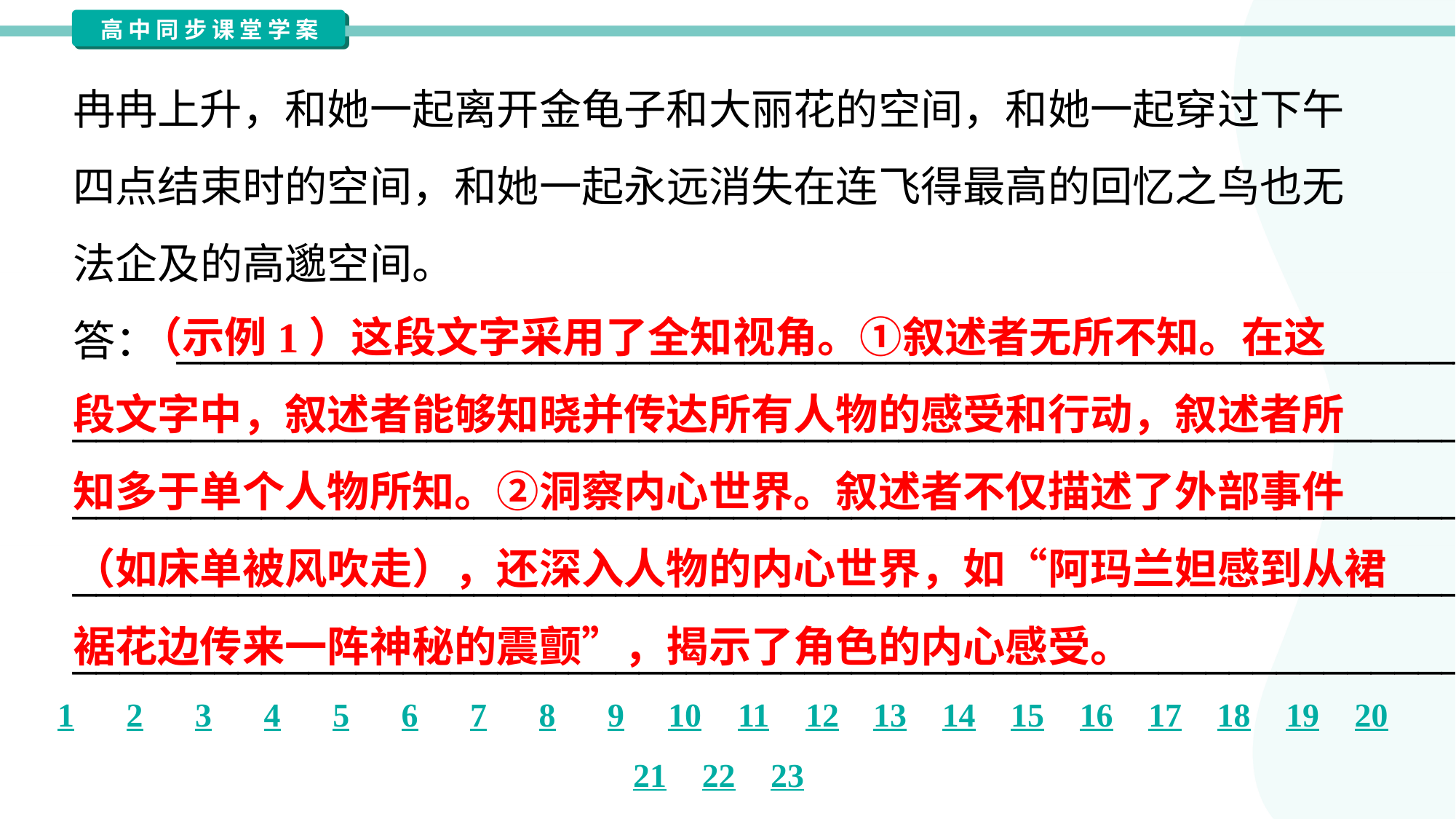

冉冉上升，和她一起离开金龟子和大丽花的空间，和她一起穿过下午
四点结束时的空间，和她一起永远消失在连飞得最高的回忆之鸟也无
法企及的高邈空间。
答： ________________________________________________________
_____________________________________________________________
_____________________________________________________________
_____________________________________________________________
_____________________________________________________________
      （示例1）这段文字采用了全知视角。①叙述者无所不知。在这
段文字中，叙述者能够知晓并传达所有人物的感受和行动，叙述者所
知多于单个人物所知。②洞察内心世界。叙述者不仅描述了外部事件
（如床单被风吹走），还深入人物的内心世界，如“阿玛兰妲感到从裙
裾花边传来一阵神秘的震颤”，揭示了角色的内心感受。